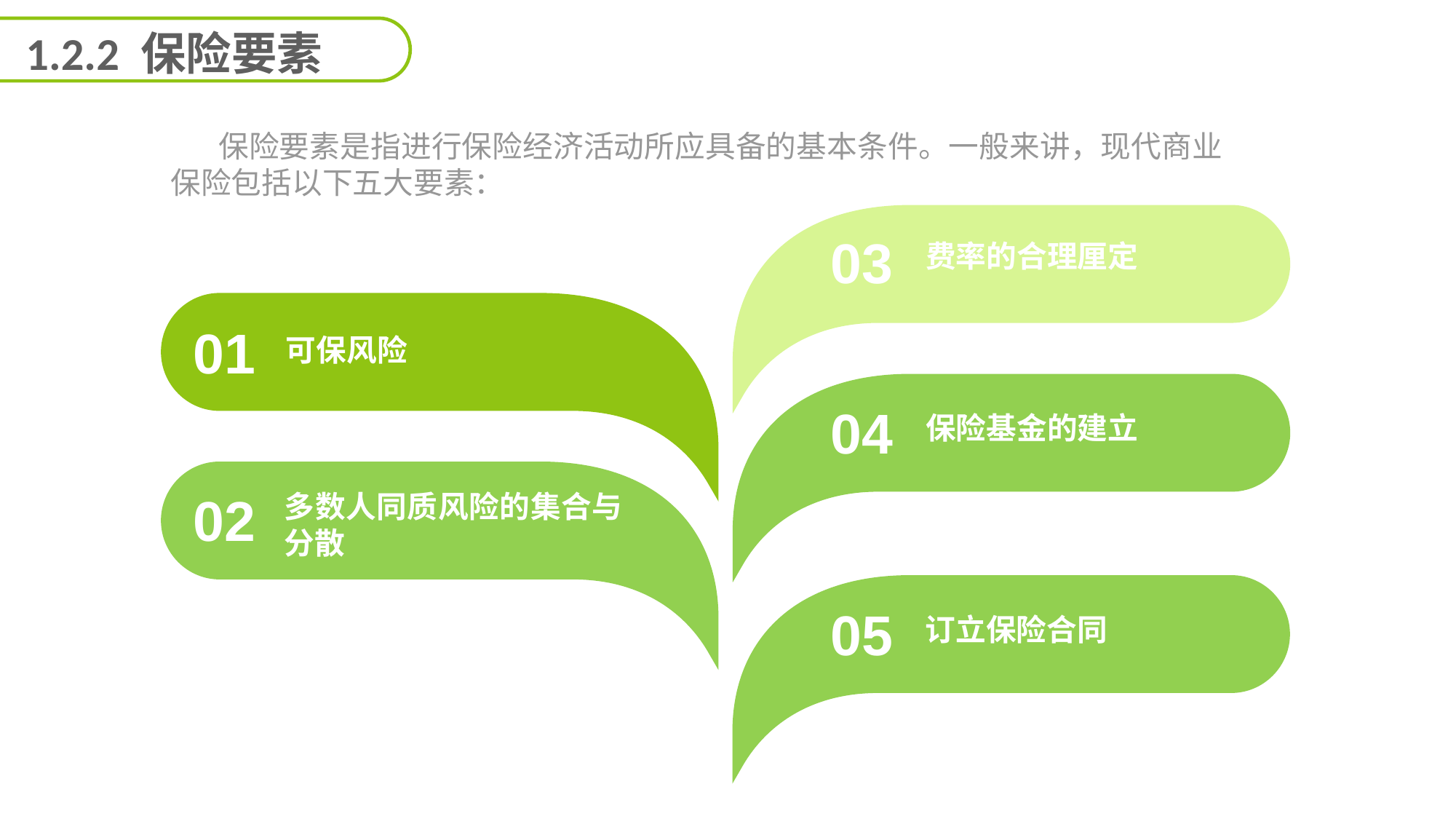

1.2.2 保险要素
      保险要素是指进行保险经济活动所应具备的基本条件。一般来讲，现代商业保险包括以下五大要素：

03
费率的合理厘定

01
可保风险

04
保险基金的建立

02
多数人同质风险的集合与分散

05
订立保险合同
延迟符